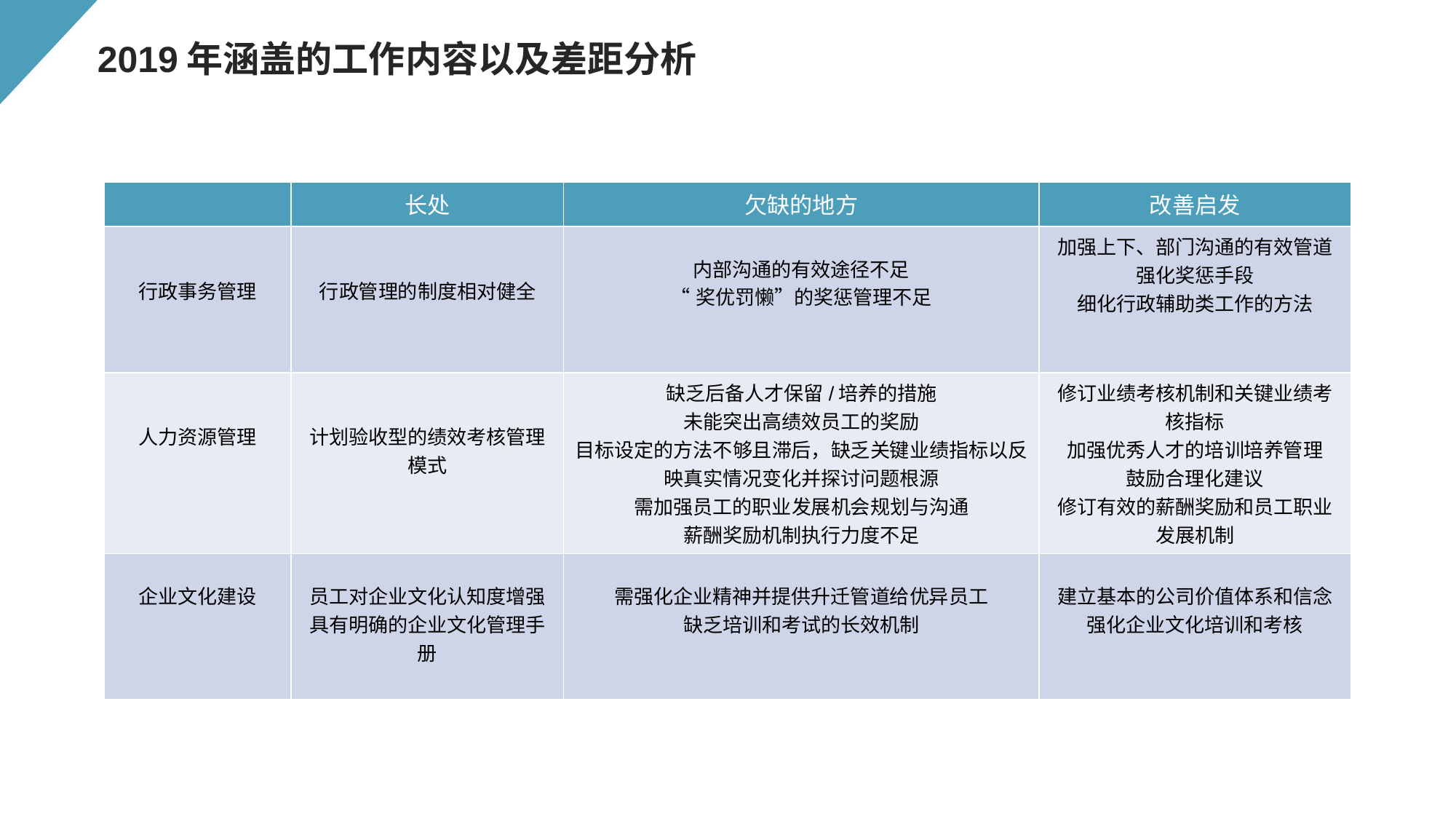

2019年涵盖的工作内容以及差距分析
|  | 长处 | 欠缺的地方 | 改善启发 |
| --- | --- | --- | --- |
| 行政事务管理 | 行政管理的制度相对健全 | 内部沟通的有效途径不足 “奖优罚懒”的奖惩管理不足 | 加强上下、部门沟通的有效管道 强化奖惩手段 细化行政辅助类工作的方法 |
| 人力资源管理 | 计划验收型的绩效考核管理模式 | 缺乏后备人才保留/培养的措施 未能突出高绩效员工的奖励 目标设定的方法不够且滞后，缺乏关键业绩指标以反映真实情况变化并探讨问题根源 需加强员工的职业发展机会规划与沟通 薪酬奖励机制执行力度不足 | 修订业绩考核机制和关键业绩考核指标 加强优秀人才的培训培养管理 鼓励合理化建议 修订有效的薪酬奖励和员工职业发展机制 |
| 企业文化建设 | 员工对企业文化认知度增强 具有明确的企业文化管理手册 | 需强化企业精神并提供升迁管道给优异员工 缺乏培训和考试的长效机制 | 建立基本的公司价值体系和信念 强化企业文化培训和考核 |